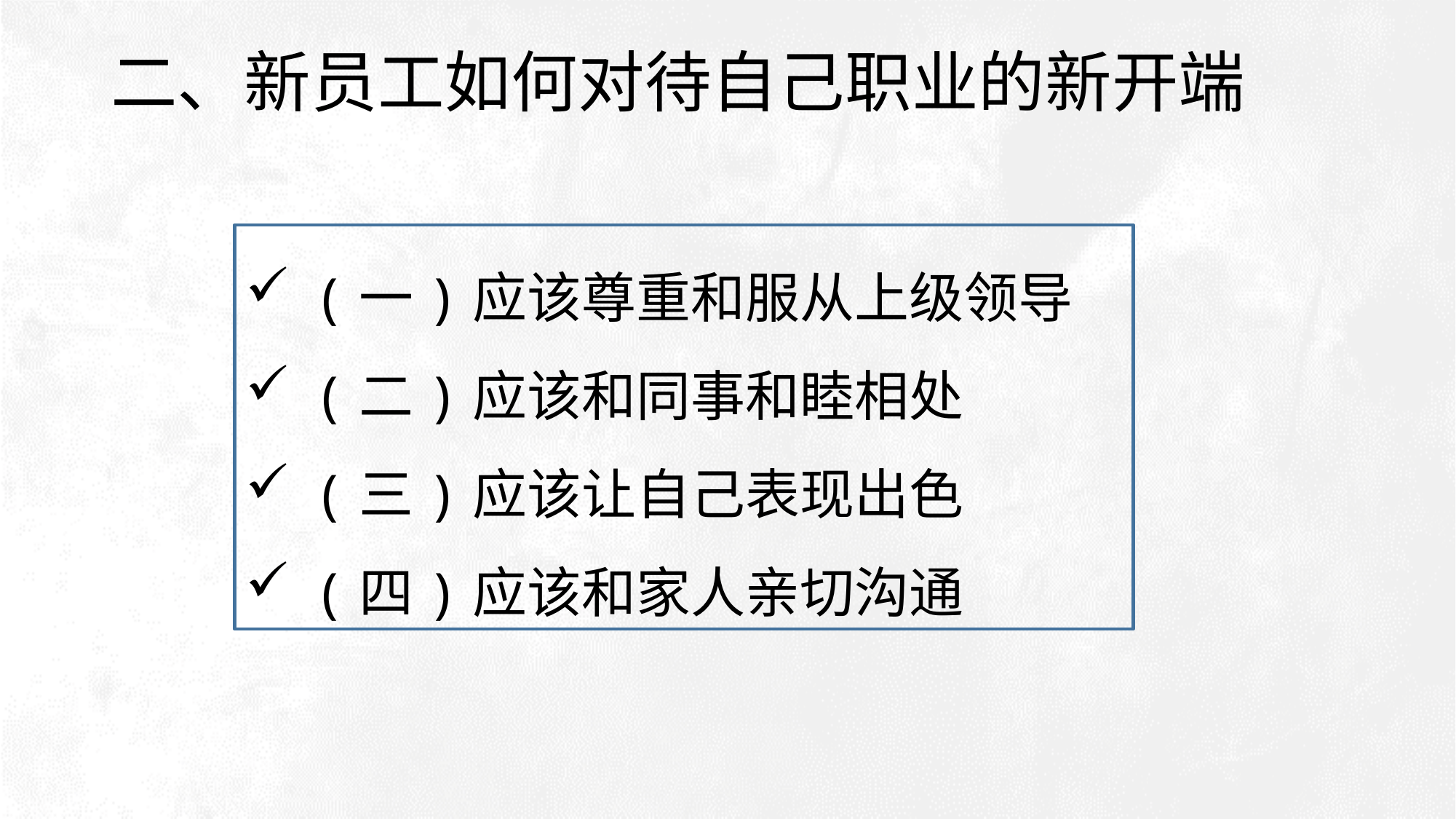

# 二、新员工如何对待自己职业的新开端
(一)应该尊重和服从上级领导
(二)应该和同事和睦相处
(三)应该让自己表现出色
(四)应该和家人亲切沟通